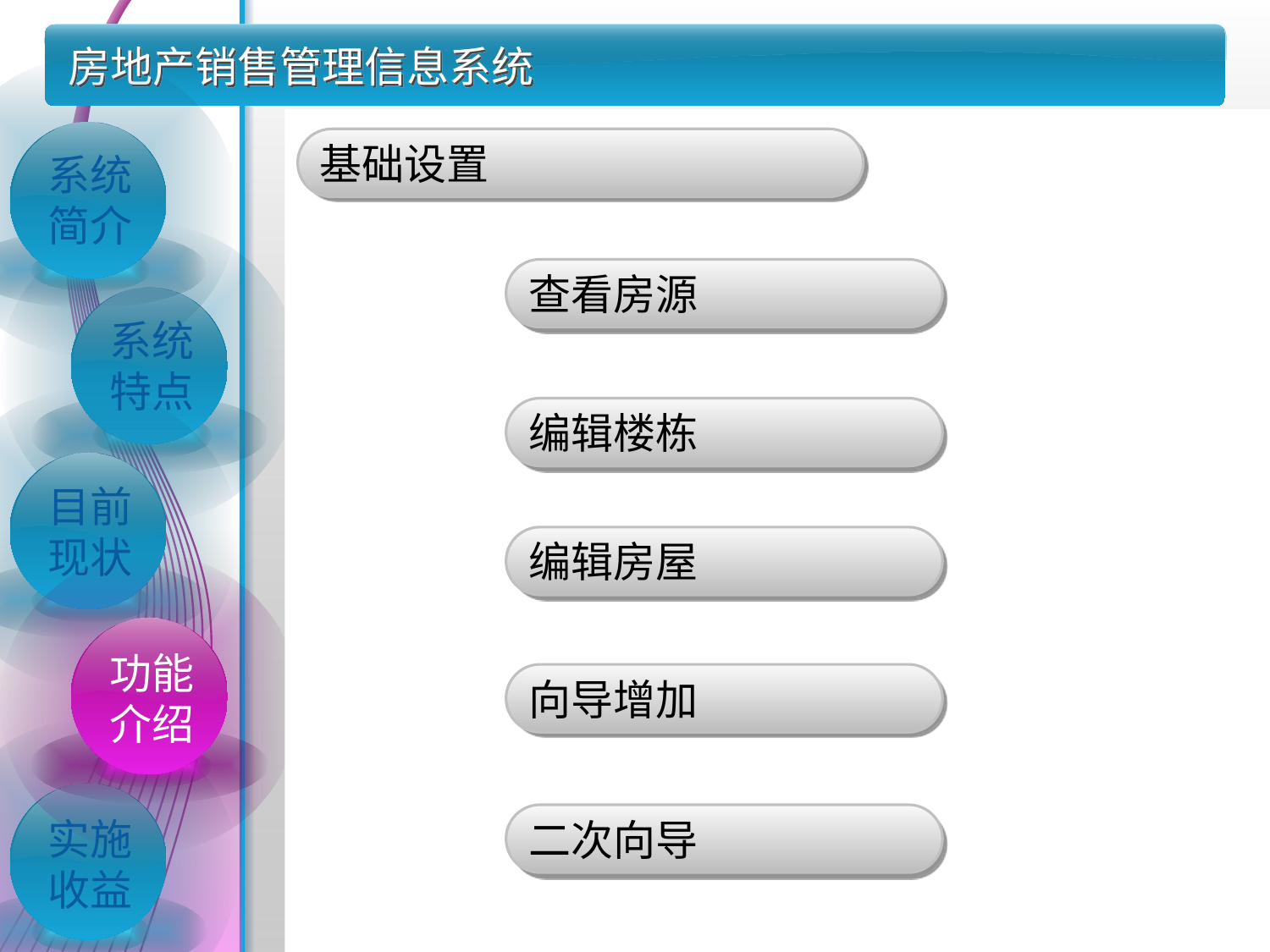

房地产销售管理信息系统

基础设置
系统简介

查看房源
系统特点

编辑楼栋
目前现状

编辑房屋

功能介绍
向导增加

二次向导
实施收益